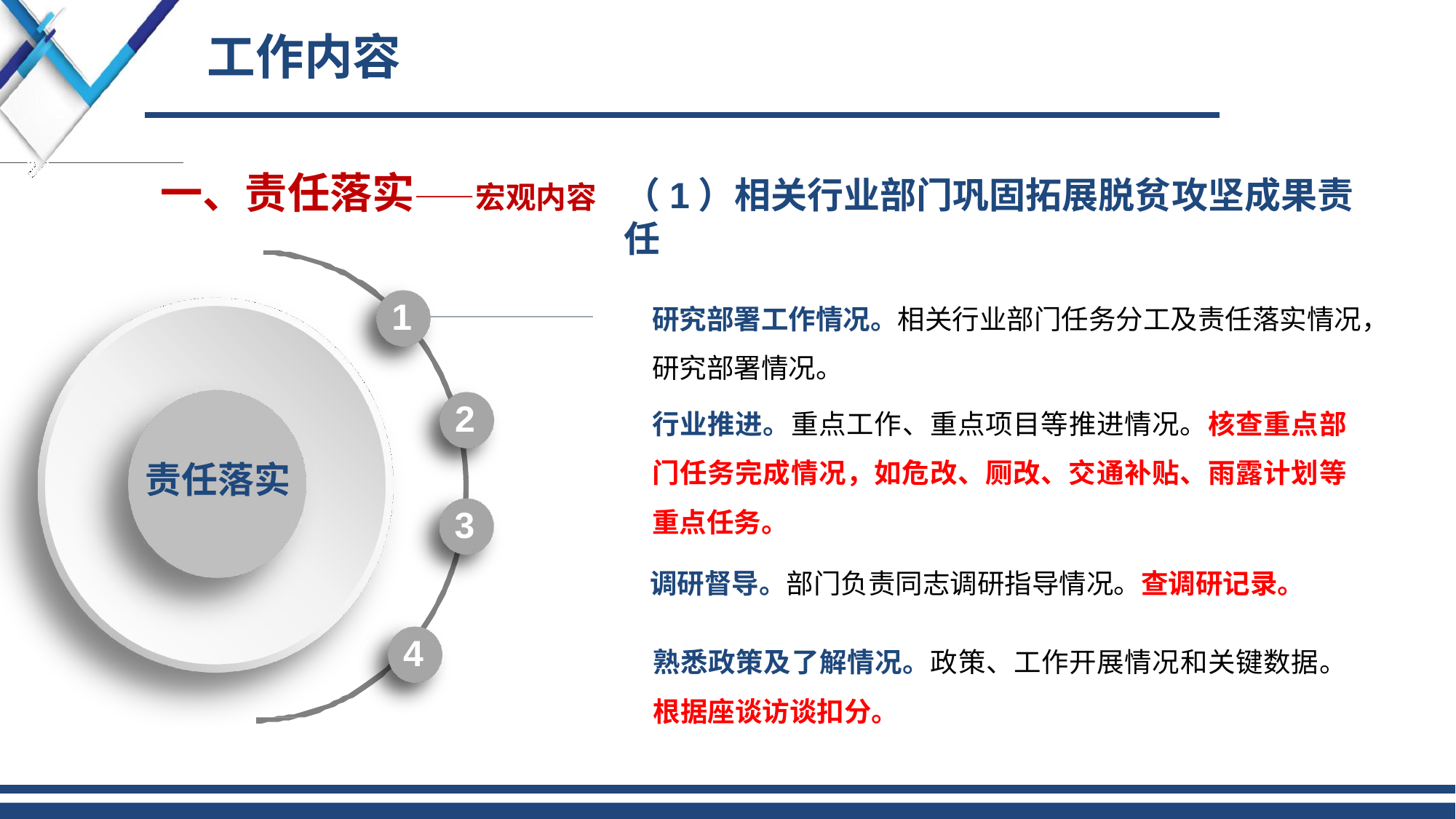

# 工作内容

一、责任落实——宏观内容
（1）相关行业部门巩固拓展脱贫攻坚成果责任

研究部署工作情况。相关行业部门任务分工及责任落实情况， 研究部署情况。
行业推进。重点工作、重点项目等推进情况。核查重点部 门任务完成情况，如危改、厕改、交通补贴、雨露计划等 重点任务。
调研督导。部门负责同志调研指导情况。查调研记录。
1

2
责任落实

3

熟悉政策及了解情况。政策、工作开展情况和关键数据。 根据座谈访谈扣分。
4